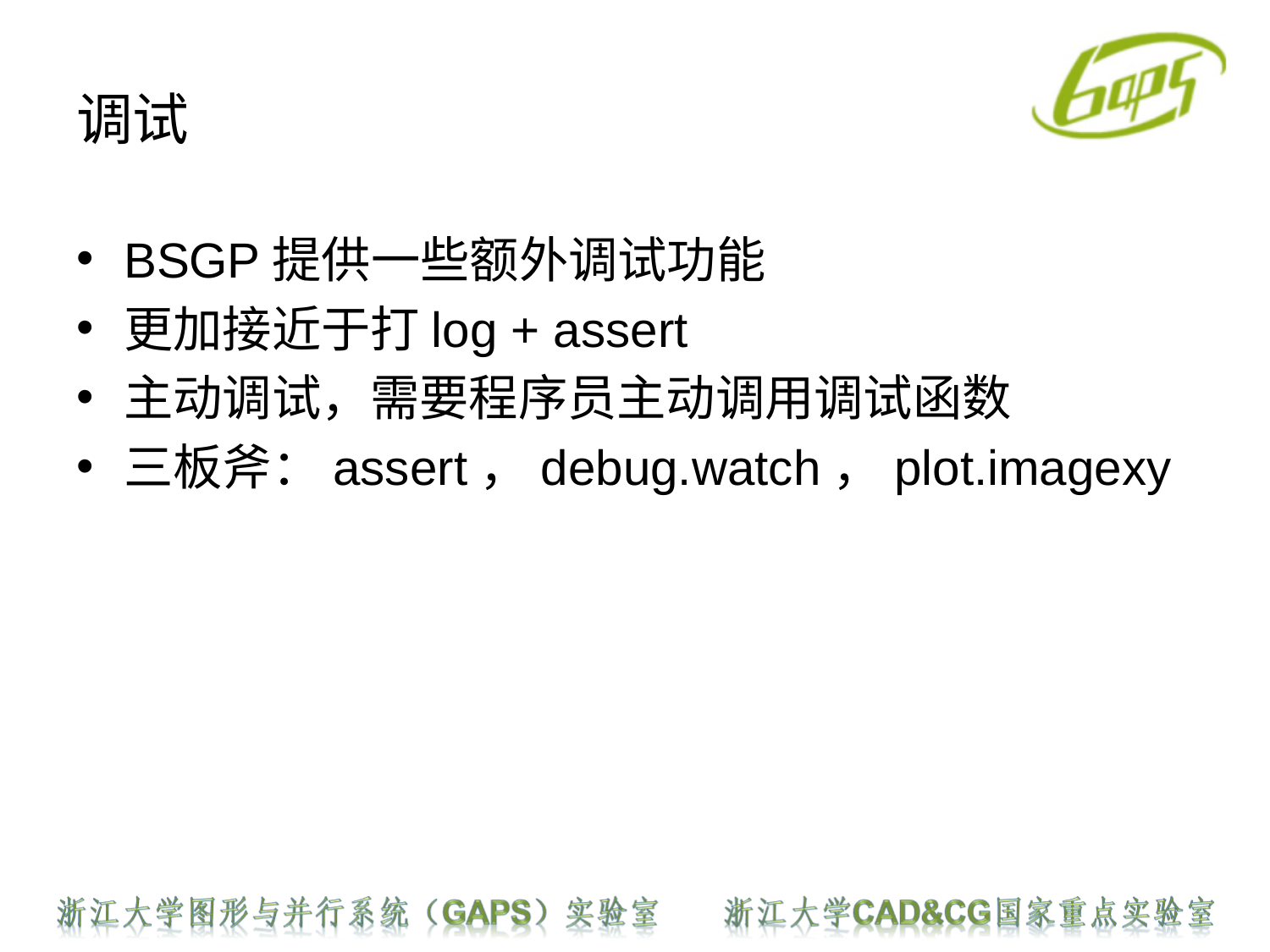

# 调试
BSGP提供一些额外调试功能
更加接近于打log + assert
主动调试，需要程序员主动调用调试函数
三板斧：assert，debug.watch，plot.imagexy